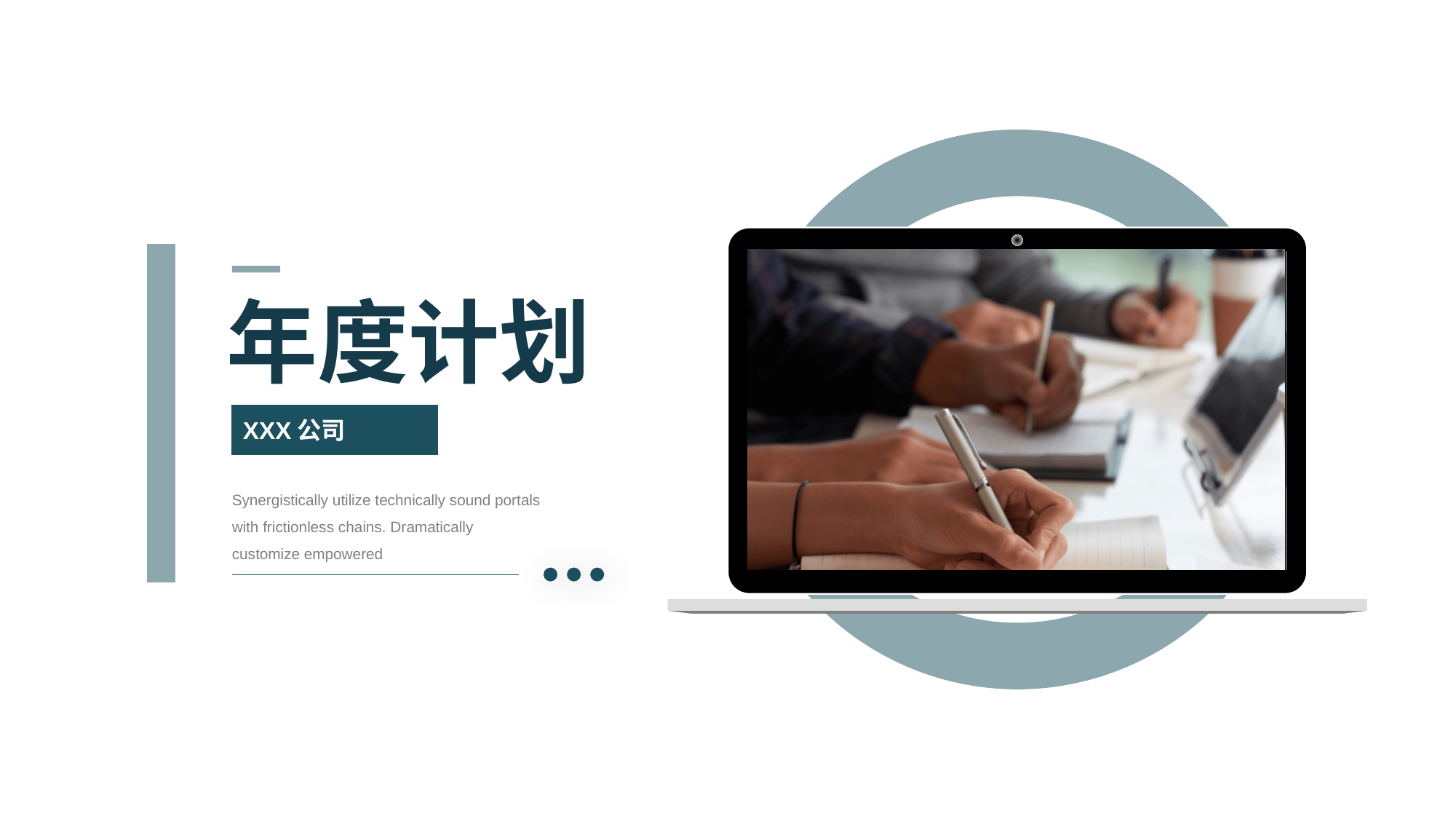

年度计划
XXX公司
Synergistically utilize technically sound portals with frictionless chains. Dramatically customize empowered